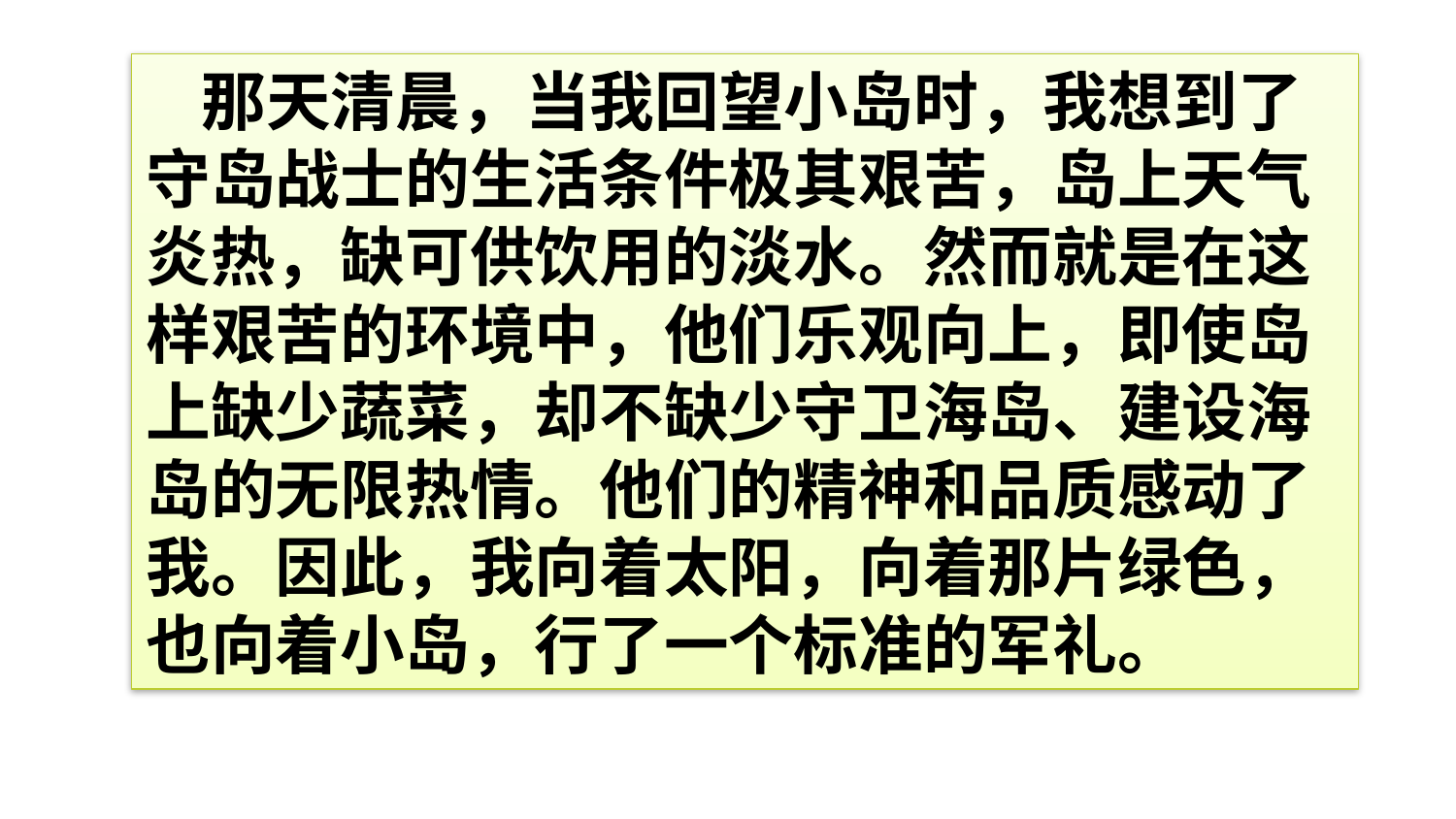

那天清晨，当我回望小岛时，我想到了守岛战士的生活条件极其艰苦，岛上天气炎热，缺可供饮用的淡水。然而就是在这样艰苦的环境中，他们乐观向上，即使岛上缺少蔬菜，却不缺少守卫海岛、建设海岛的无限热情。他们的精神和品质感动了我。因此，我向着太阳，向着那片绿色，也向着小岛，行了一个标准的军礼。